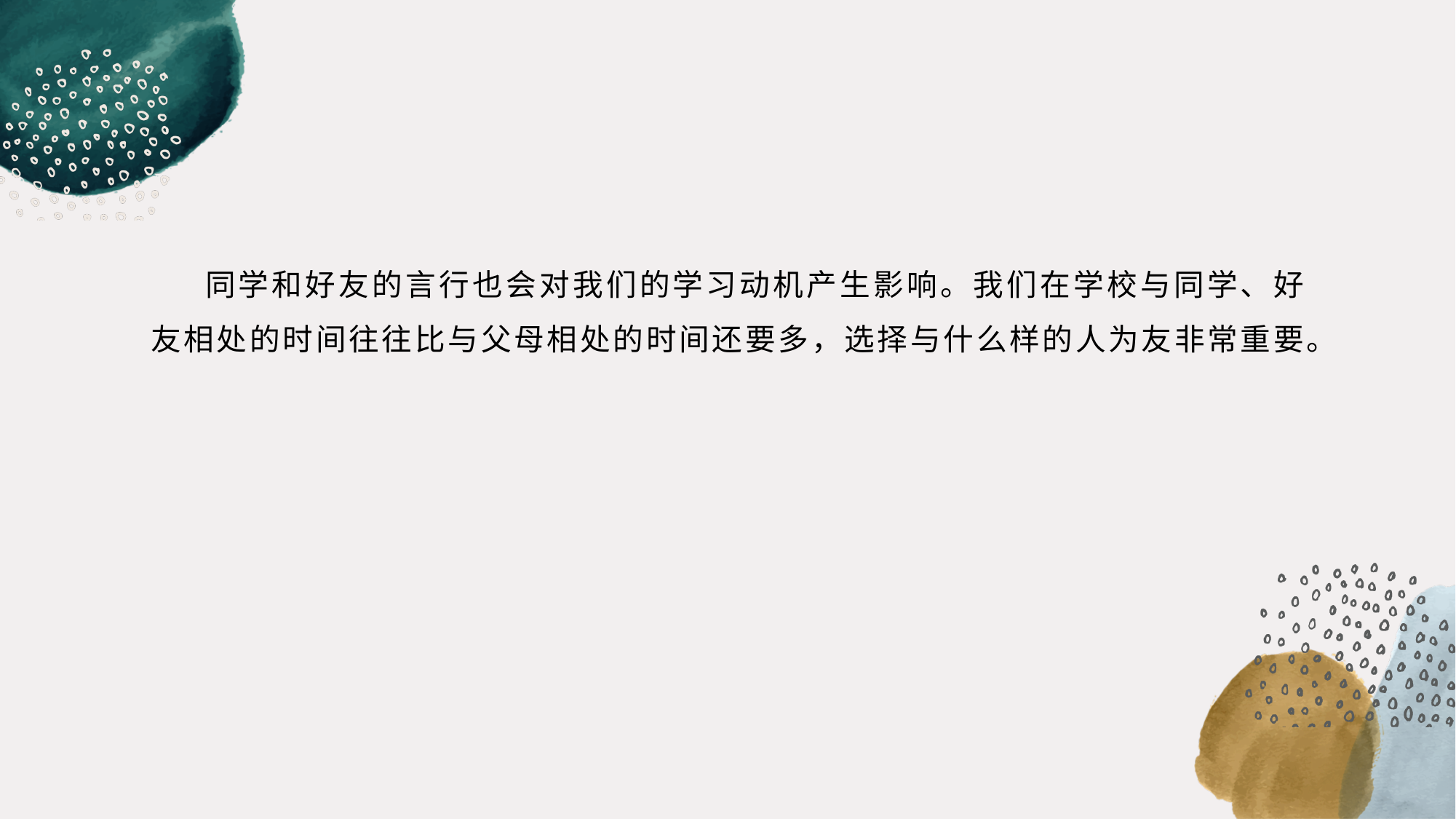

同学和好友的言行也会对我们的学习动机产生影响。我们在学校与同学、好友相处的时间往往比与父母相处的时间还要多，选择与什么样的人为友非常重要。